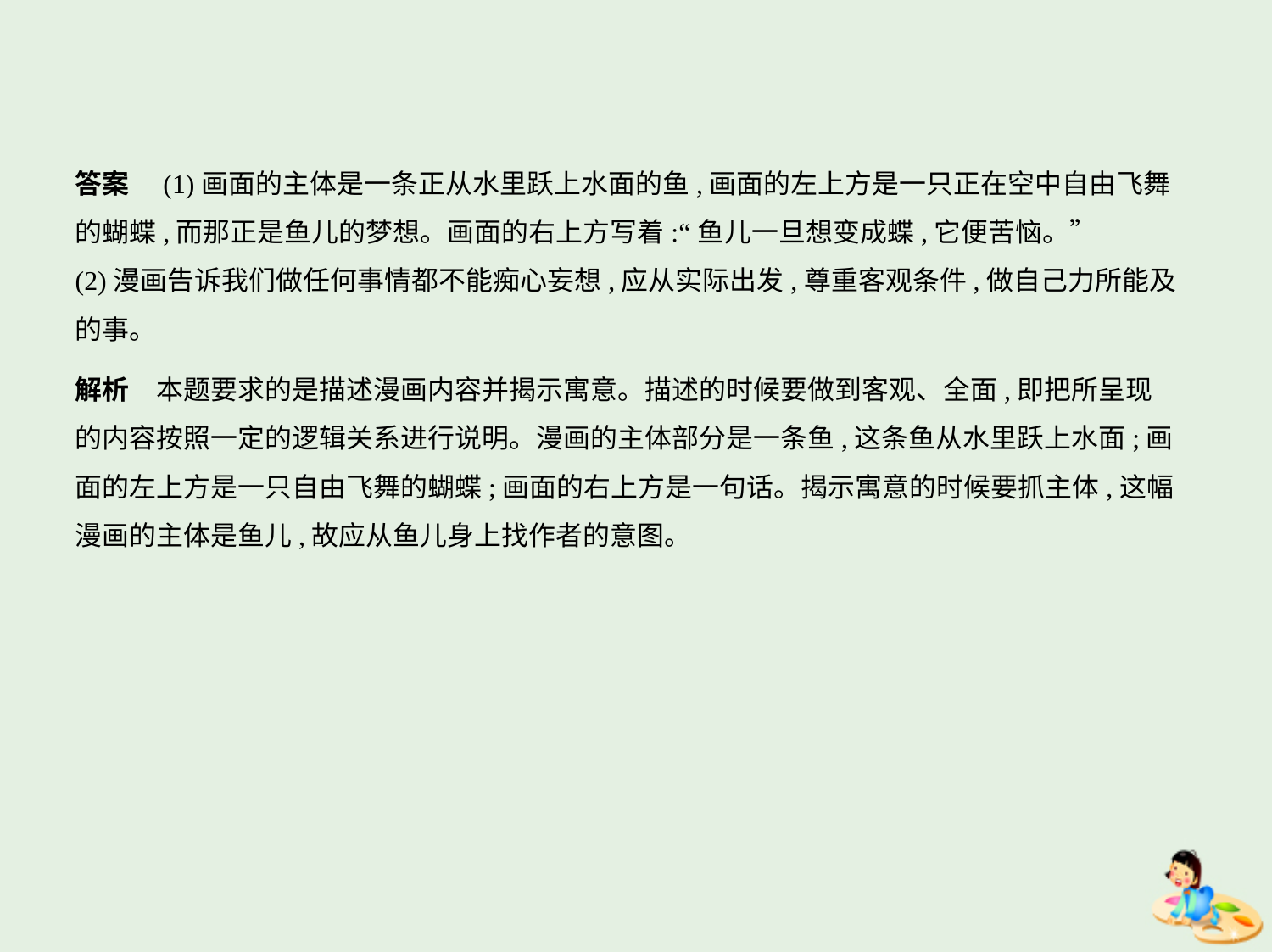

答案　(1)画面的主体是一条正从水里跃上水面的鱼,画面的左上方是一只正在空中自由飞舞
的蝴蝶,而那正是鱼儿的梦想。画面的右上方写着:“鱼儿一旦想变成蝶,它便苦恼。”
(2)漫画告诉我们做任何事情都不能痴心妄想,应从实际出发,尊重客观条件,做自己力所能及
的事。
解析　本题要求的是描述漫画内容并揭示寓意。描述的时候要做到客观、全面,即把所呈现
的内容按照一定的逻辑关系进行说明。漫画的主体部分是一条鱼,这条鱼从水里跃上水面;画
面的左上方是一只自由飞舞的蝴蝶;画面的右上方是一句话。揭示寓意的时候要抓主体,这幅
漫画的主体是鱼儿,故应从鱼儿身上找作者的意图。